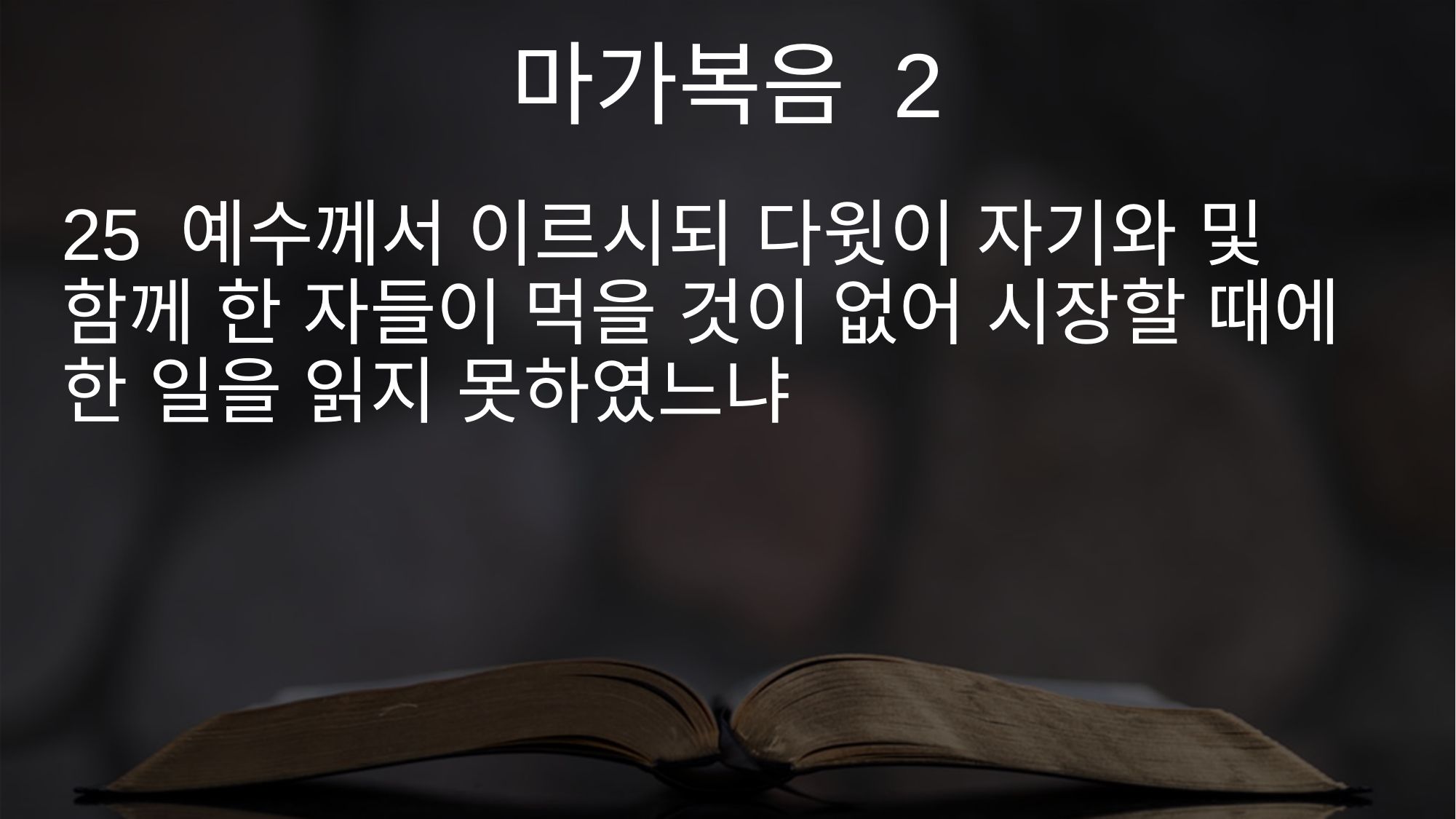

마가복음 2
25 예수께서 이르시되 다윗이 자기와 및 함께 한 자들이 먹을 것이 없어 시장할 때에 한 일을 읽지 못하였느냐